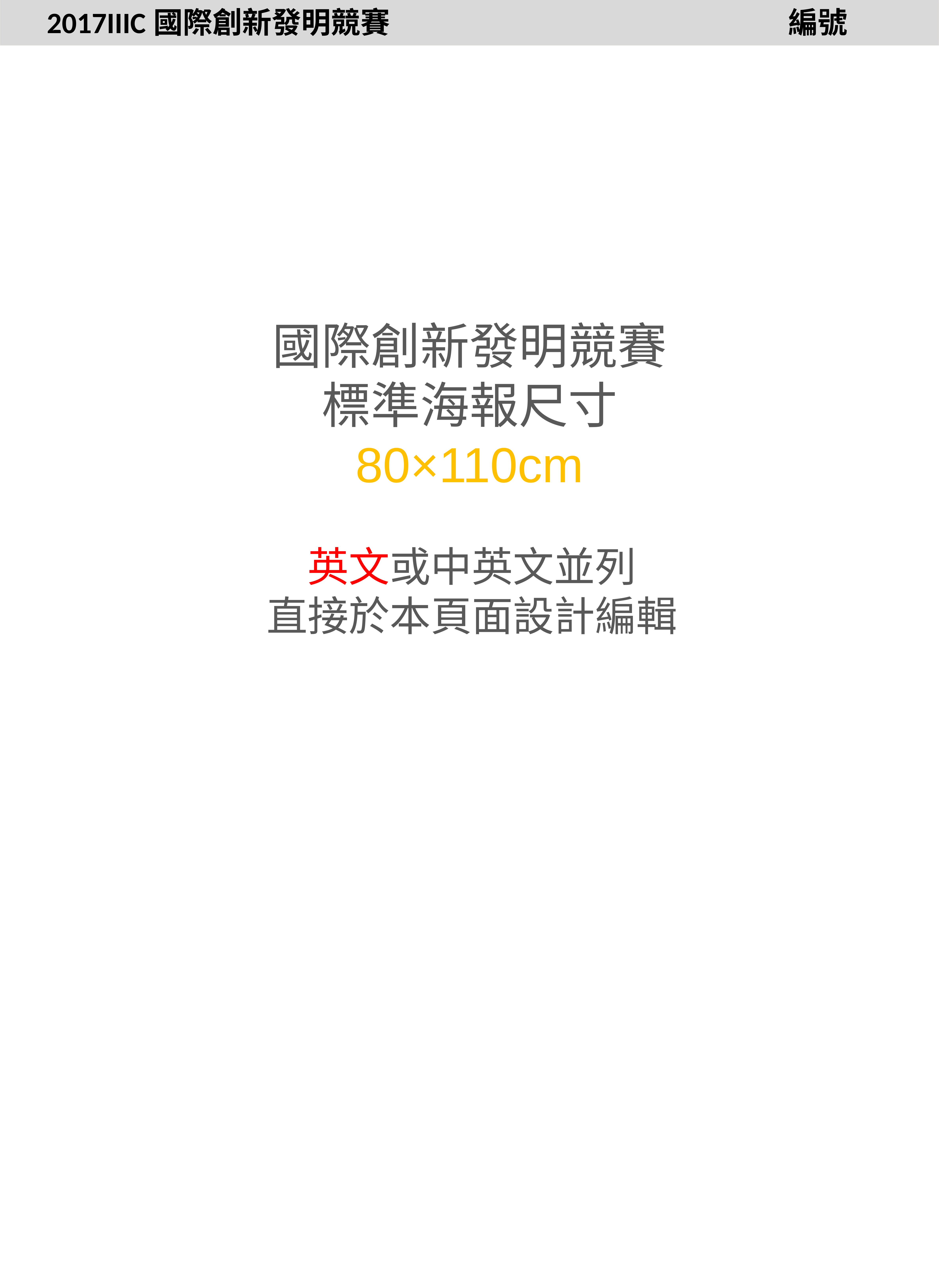

2017IIIC國際創新發明競賽
       編號
國際創新發明競賽
標準海報尺寸
80×110cm
英文或中英文並列
直接於本頁面設計編輯